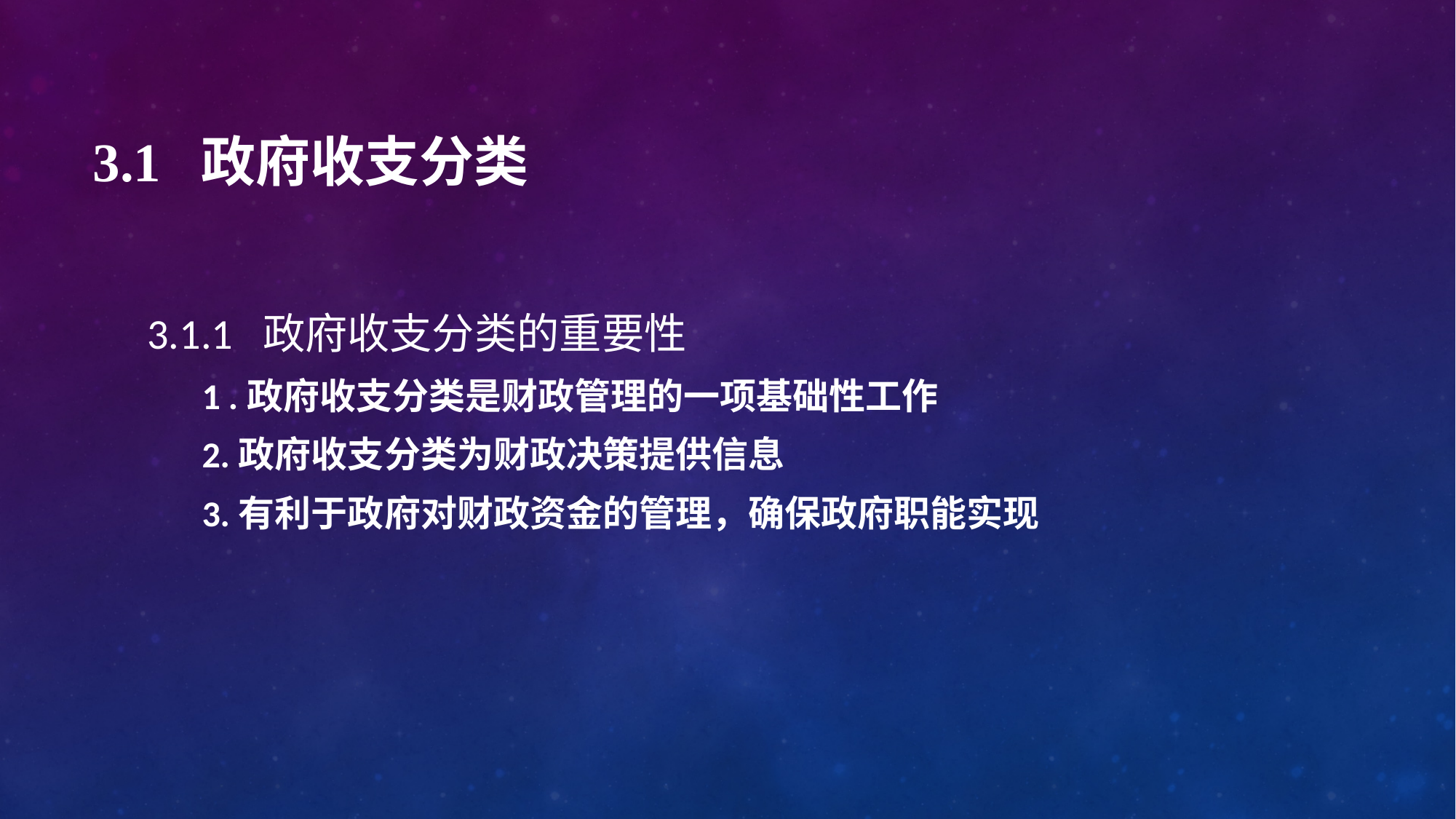

# 3.1  政府收支分类
3.1.1  政府收支分类的重要性
1 .政府收支分类是财政管理的一项基础性工作
2.政府收支分类为财政决策提供信息
3.有利于政府对财政资金的管理，确保政府职能实现